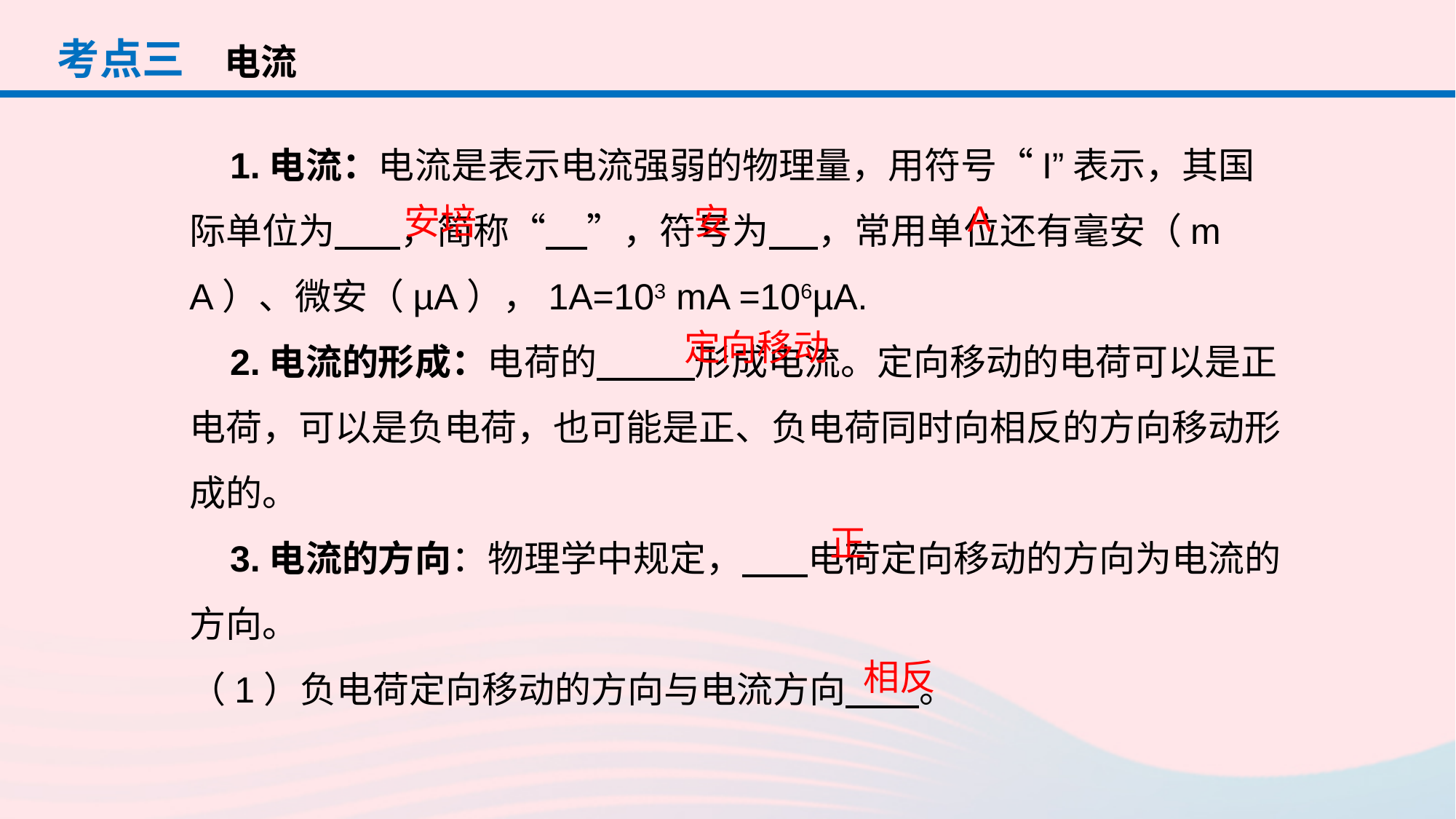

考点三
电流
    1.电流：电流是表示电流强弱的物理量，用符号“I”表示，其国际单位为        ，简称“     ”，符号为      ，常用单位还有毫安（mA）、微安（µA），1A=103 mA =106µA.
    2.电流的形成：电荷的            形成电流。定向移动的电荷可以是正电荷，可以是负电荷，也可能是正、负电荷同时向相反的方向移动形成的。
    3.电流的方向：物理学中规定，        电荷定向移动的方向为电流的方向。
（1）负电荷定向移动的方向与电流方向         。
A
安培
安
定向移动
正
相反